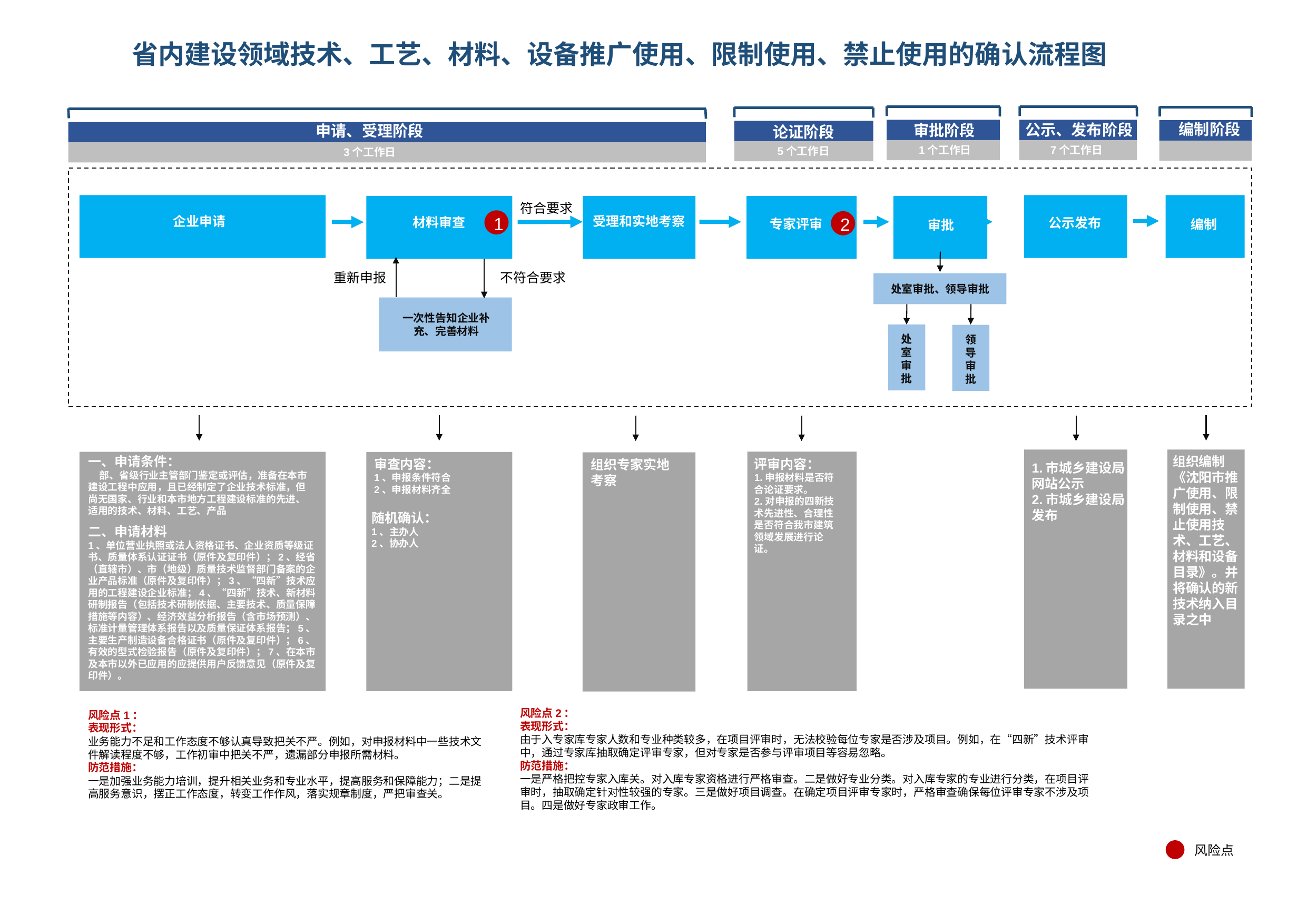

# 省内建设领域技术、工艺、材料、设备推广使用、限制使用、禁止使用的确认流程图
编制阶段
公示、发布阶段
审批阶段
申请、受理阶段
论证阶段

1个工作日
7个工作日
5个工作日
3个工作日

符合要求
1

企业申请
受理和实地考察
2

材料审查
公示发布
专家评审
编制
审批
重新申报
不符合要求

处室审批、领导审批

一次性告知企业补充、完善材料

处室审批

领导审批
一、申请条件：
    部、省级行业主管部门鉴定或评估，准备在本市建设工程中应用，且已经制定了企业技术标准，但尚无国家、行业和本市地方工程建设标准的先进、适用的技术、材料、工艺、产品

组织编制《沈阳市推广使用、限制使用、禁止使用技术、工艺、材料和设备目录》。并将确认的新技术纳入目录之中

审查内容：
1、申报条件符合
2、申报材料齐全

评审内容：
1.申报材料是否符合论证要求。
2.对申报的四新技术先进性、合理性是否符合我市建筑领域发展进行论证。

组织专家实地考察

1.市城乡建设局
网站公示
2.市城乡建设局
发布

随机确认：
1、主办人
2、协办人

二、申请材料
1、单位营业执照或法人资格证书、企业资质等级证书、质量体系认证证书（原件及复印件）；2、经省（直辖市）、市（地级）质量技术监督部门备案的企业产品标准（原件及复印件）；3、“四新”技术应用的工程建设企业标准；4、“四新”技术、新材料研制报告（包括技术研制依据、主要技术、质量保障措施等内容）、经济效益分析报告（含市场预测）、标准计量管理体系报告以及质量保证体系报告；5、主要生产制造设备合格证书（原件及复印件）；6、有效的型式检验报告（原件及复印件）；7、在本市及本市以外已应用的应提供用户反馈意见（原件及复印件）。
风险点2：
表现形式：
由于入专家库专家人数和专业种类较多，在项目评审时，无法校验每位专家是否涉及项目。例如，在“四新”技术评审中，通过专家库抽取确定评审专家，但对专家是否参与评审项目等容易忽略。
防范措施：
一是严格把控专家入库关。对入库专家资格进行严格审查。二是做好专业分类。对入库专家的专业进行分类，在项目评审时，抽取确定针对性较强的专家。三是做好项目调查。在确定项目评审专家时，严格审查确保每位评审专家不涉及项目。四是做好专家政审工作。
风险点1：
表现形式：
业务能力不足和工作态度不够认真导致把关不严。例如，对申报材料中一些技术文件解读程度不够，工作初审中把关不严，遗漏部分申报所需材料。
防范措施：
一是加强业务能力培训，提升相关业务和专业水平，提高服务和保障能力；二是提高服务意识，摆正工作态度，转变工作作风，落实规章制度，严把审查关。
风险点